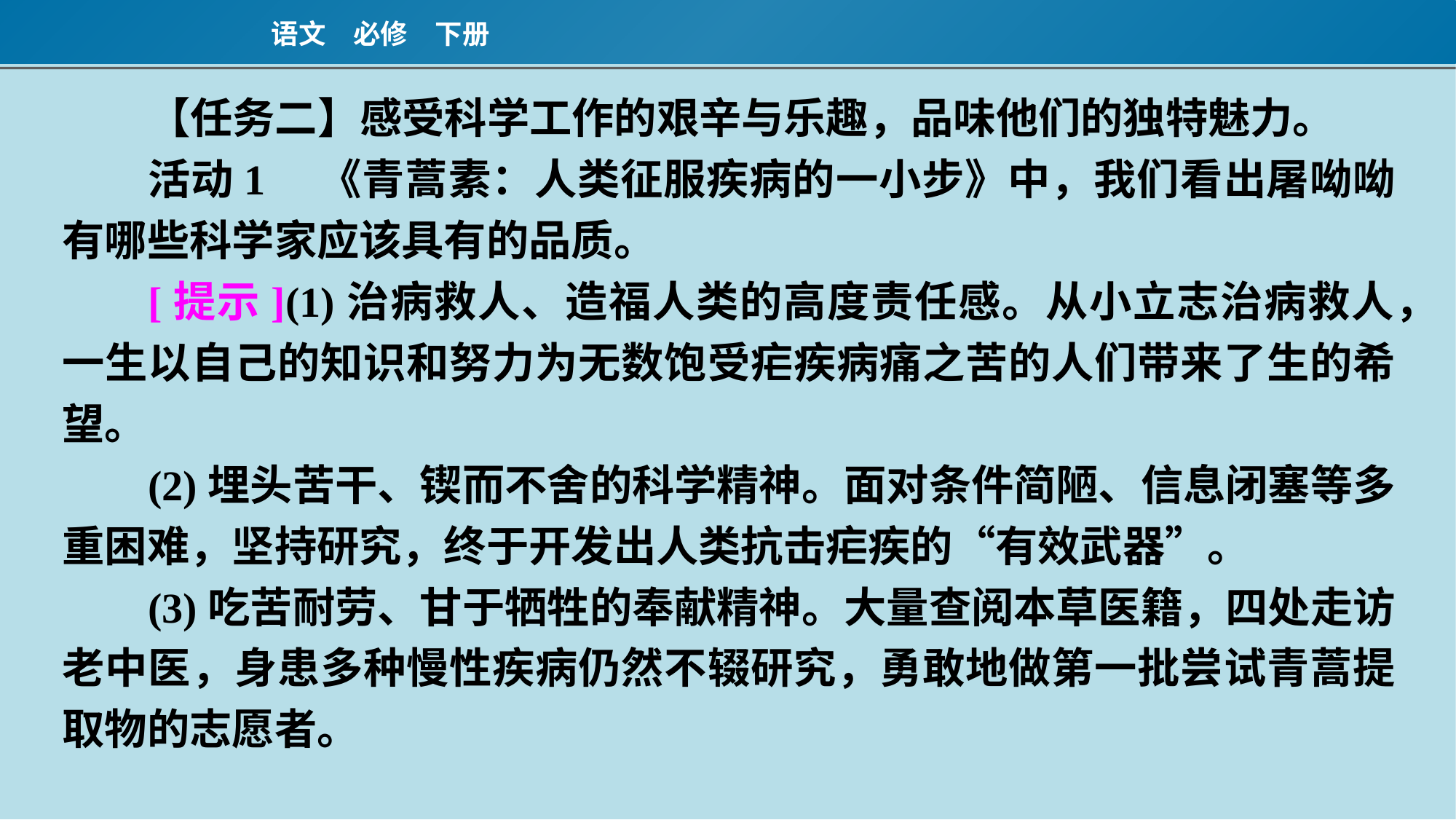

【任务二】感受科学工作的艰辛与乐趣，品味他们的独特魅力。
活动1　《青蒿素：人类征服疾病的一小步》中，我们看出屠呦呦有哪些科学家应该具有的品质。
[提示](1)治病救人、造福人类的高度责任感。从小立志治病救人，一生以自己的知识和努力为无数饱受疟疾病痛之苦的人们带来了生的希望。
(2)埋头苦干、锲而不舍的科学精神。面对条件简陋、信息闭塞等多重困难，坚持研究，终于开发出人类抗击疟疾的“有效武器”。
(3)吃苦耐劳、甘于牺牲的奉献精神。大量查阅本草医籍，四处走访老中医，身患多种慢性疾病仍然不辍研究，勇敢地做第一批尝试青蒿提取物的志愿者。